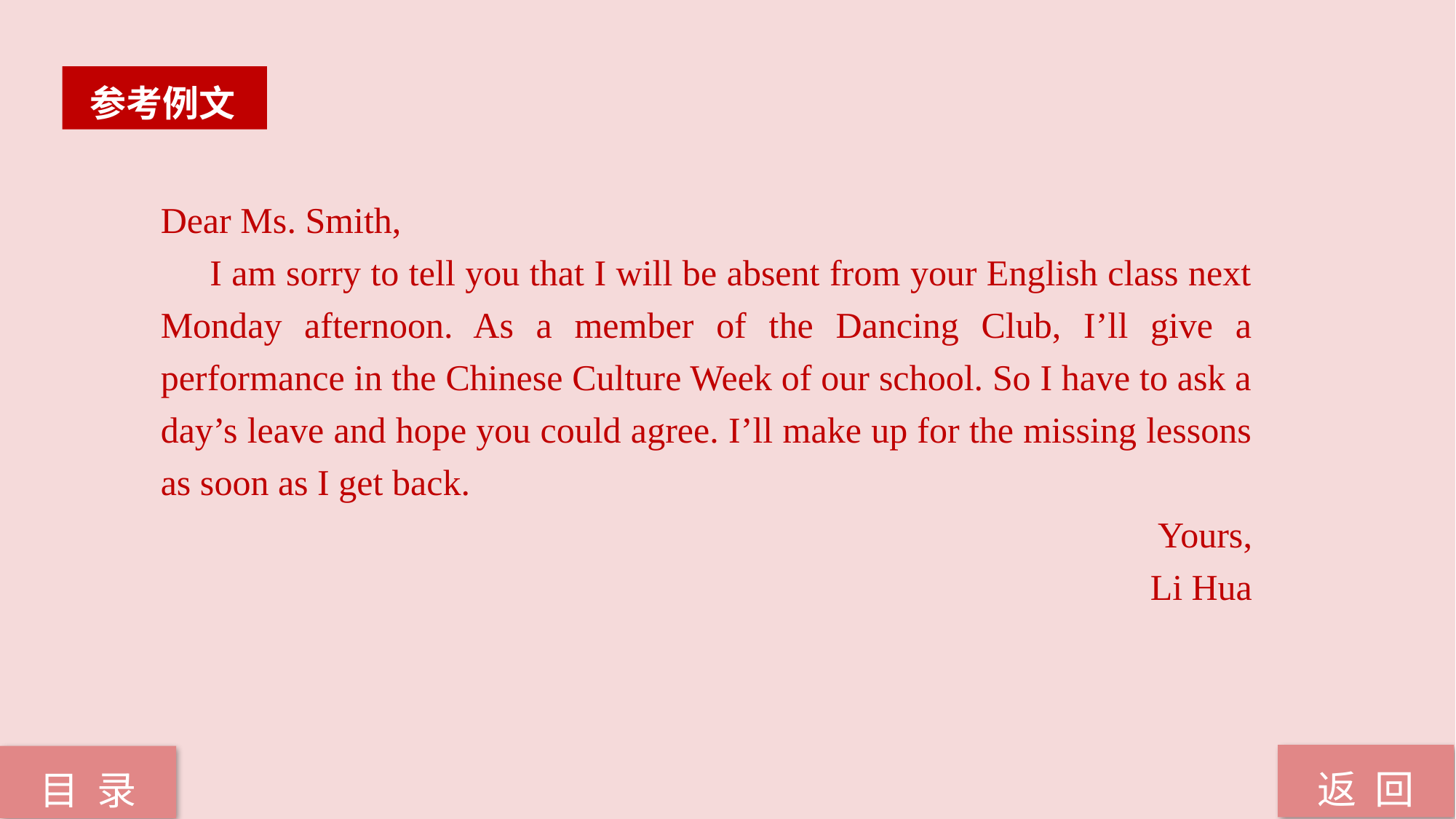

参考例文
Dear Ms. Smith,
     I am sorry to tell you that I will be absent from your English class next Monday afternoon. As a member of the Dancing Club, I’ll give a performance in the Chinese Culture Week of our school. So I have to ask a day’s leave and hope you could agree. I’ll make up for the missing lessons as soon as I get back.
Yours,
Li Hua
返  回